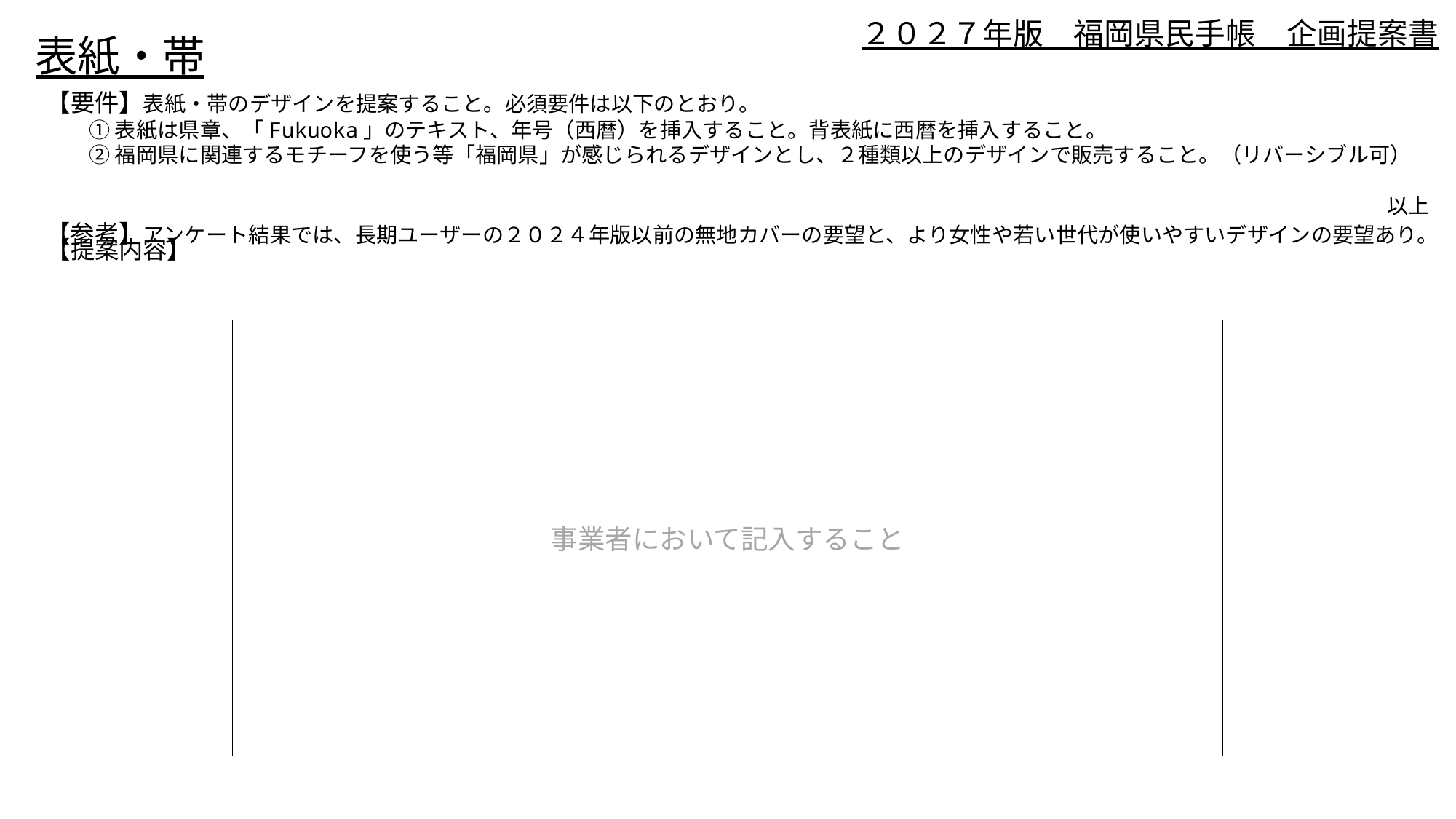

# ２０２７年版　福岡県民手帳　企画提案書
表紙・帯
【要件】表紙・帯のデザインを提案すること。必須要件は以下のとおり。
　　① 表紙は県章、「Fukuoka」のテキスト、年号（西暦）を挿入すること。背表紙に西暦を挿入すること。
　　② 福岡県に関連するモチーフを使う等「福岡県」が感じられるデザインとし、２種類以上のデザインで販売すること。（リバーシブル可）
　　　　　　　　　　　　　　　　　　　　　　　　　　　　　　　　　　　　　　　　　　　　　　　　　　　　　　　　　　　　　　　以上
【参考】アンケート結果では、長期ユーザーの２０２４年版以前の無地カバーの要望と、より女性や若い世代が使いやすいデザインの要望あり。

【提案内容】

事業者において記入すること